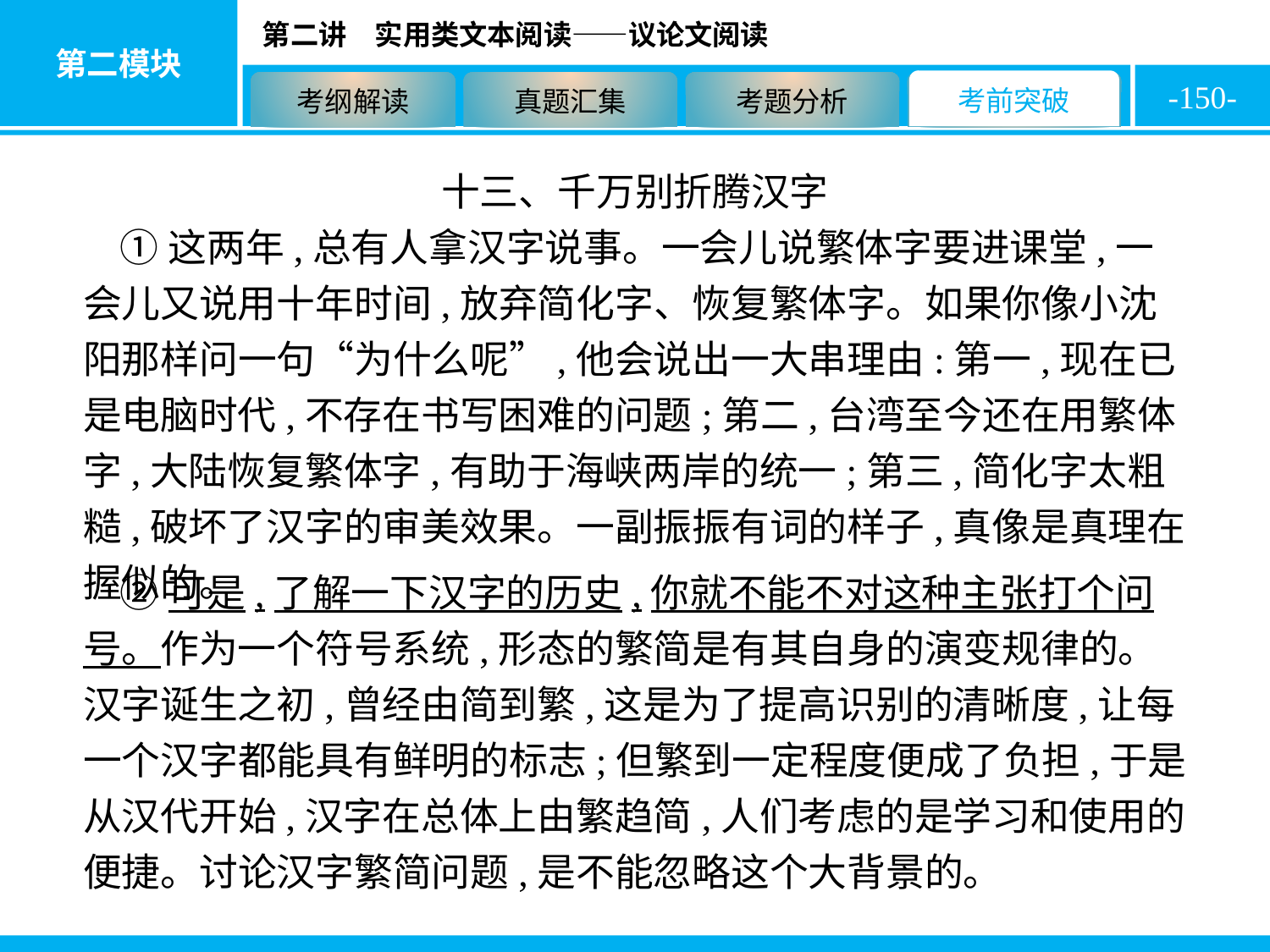

-150-
十三、千万别折腾汉字
①这两年,总有人拿汉字说事。一会儿说繁体字要进课堂,一会儿又说用十年时间,放弃简化字、恢复繁体字。如果你像小沈阳那样问一句“为什么呢”,他会说出一大串理由:第一,现在已是电脑时代,不存在书写困难的问题;第二,台湾至今还在用繁体字,大陆恢复繁体字,有助于海峡两岸的统一;第三,简化字太粗糙,破坏了汉字的审美效果。一副振振有词的样子,真像是真理在握似的。
②可是,了解一下汉字的历史,你就不能不对这种主张打个问号。作为一个符号系统,形态的繁简是有其自身的演变规律的。汉字诞生之初,曾经由简到繁,这是为了提高识别的清晰度,让每一个汉字都能具有鲜明的标志;但繁到一定程度便成了负担,于是从汉代开始,汉字在总体上由繁趋简,人们考虑的是学习和使用的便捷。讨论汉字繁简问题,是不能忽略这个大背景的。